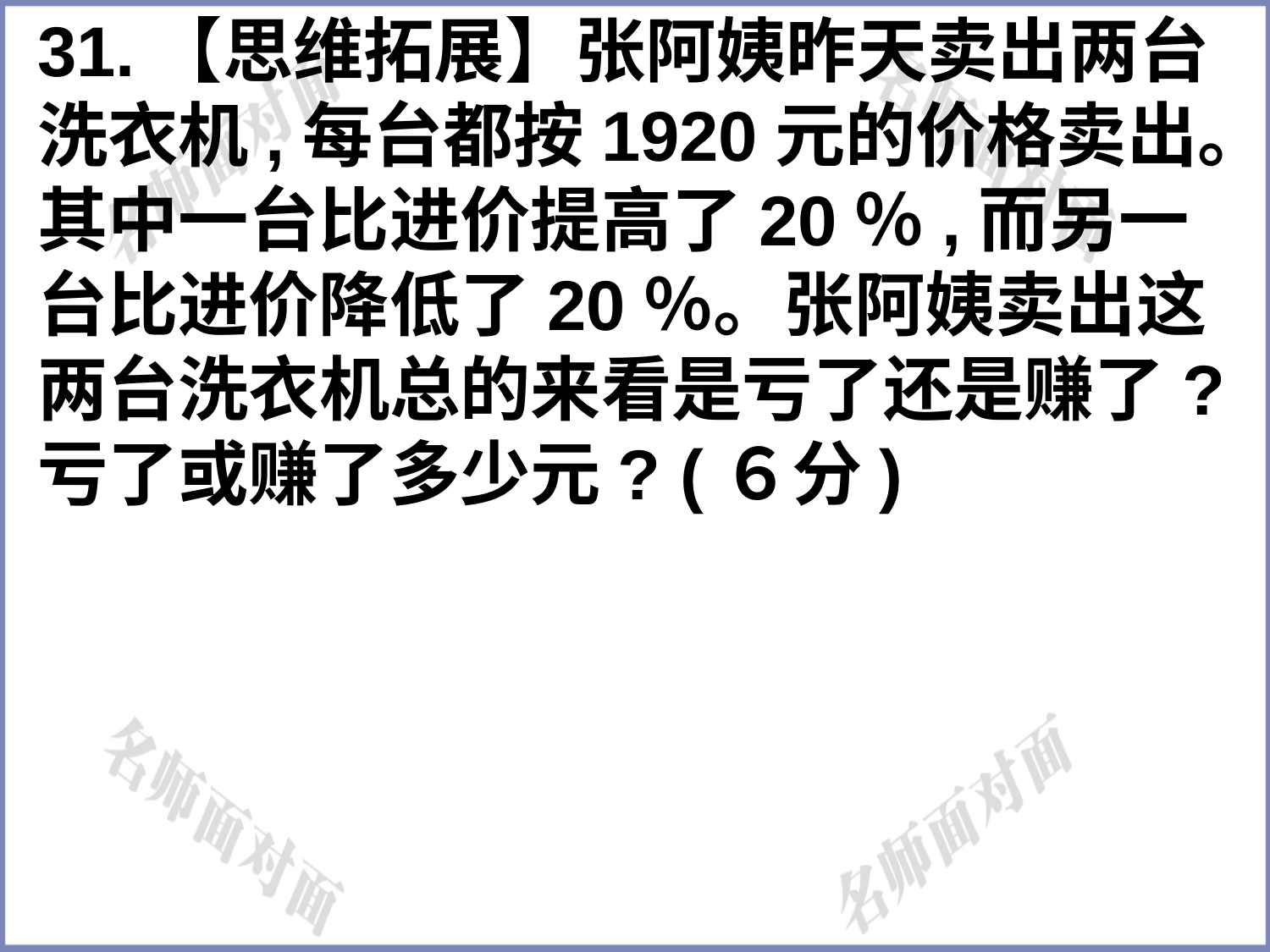

31.【思维拓展】张阿姨昨天卖出两台洗衣机,每台都按1920元的价格卖出。其中一台比进价提高了20％,而另一台比进价降低了20％。张阿姨卖出这两台洗衣机总的来看是亏了还是赚了? 亏了或赚了多少元? (６分)